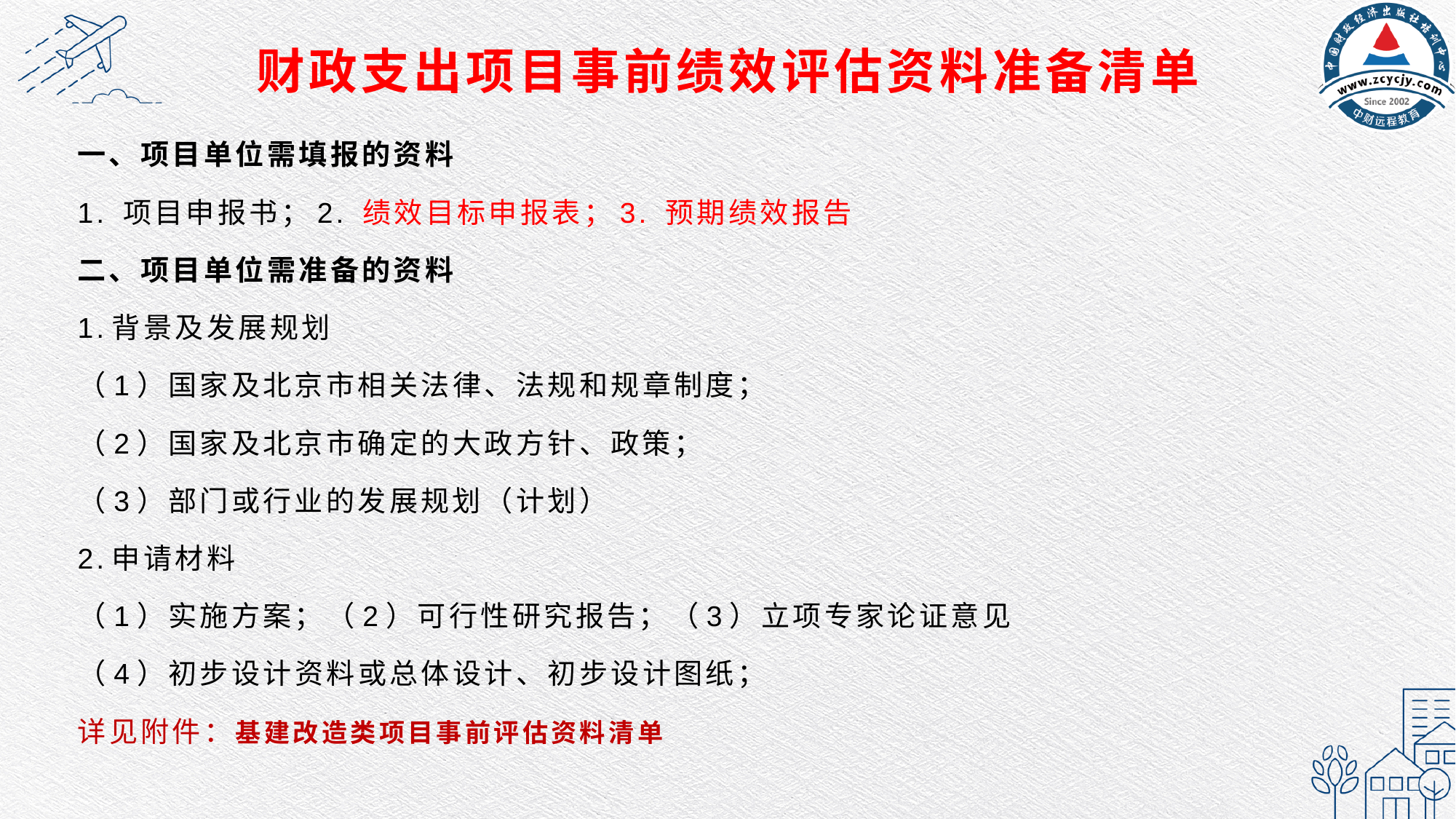

# 财政支出项目事前绩效评估资料准备清单
一、项目单位需填报的资料
1. 项目申报书；2. 绩效目标申报表；3. 预期绩效报告
二、项目单位需准备的资料
1.背景及发展规划
（1）国家及北京市相关法律、法规和规章制度；
（2）国家及北京市确定的大政方针、政策；
（3）部门或行业的发展规划（计划）
2.申请材料
（1）实施方案；（2）可行性研究报告；（3）立项专家论证意见
（4）初步设计资料或总体设计、初步设计图纸；
详见附件：基建改造类项目事前评估资料清单